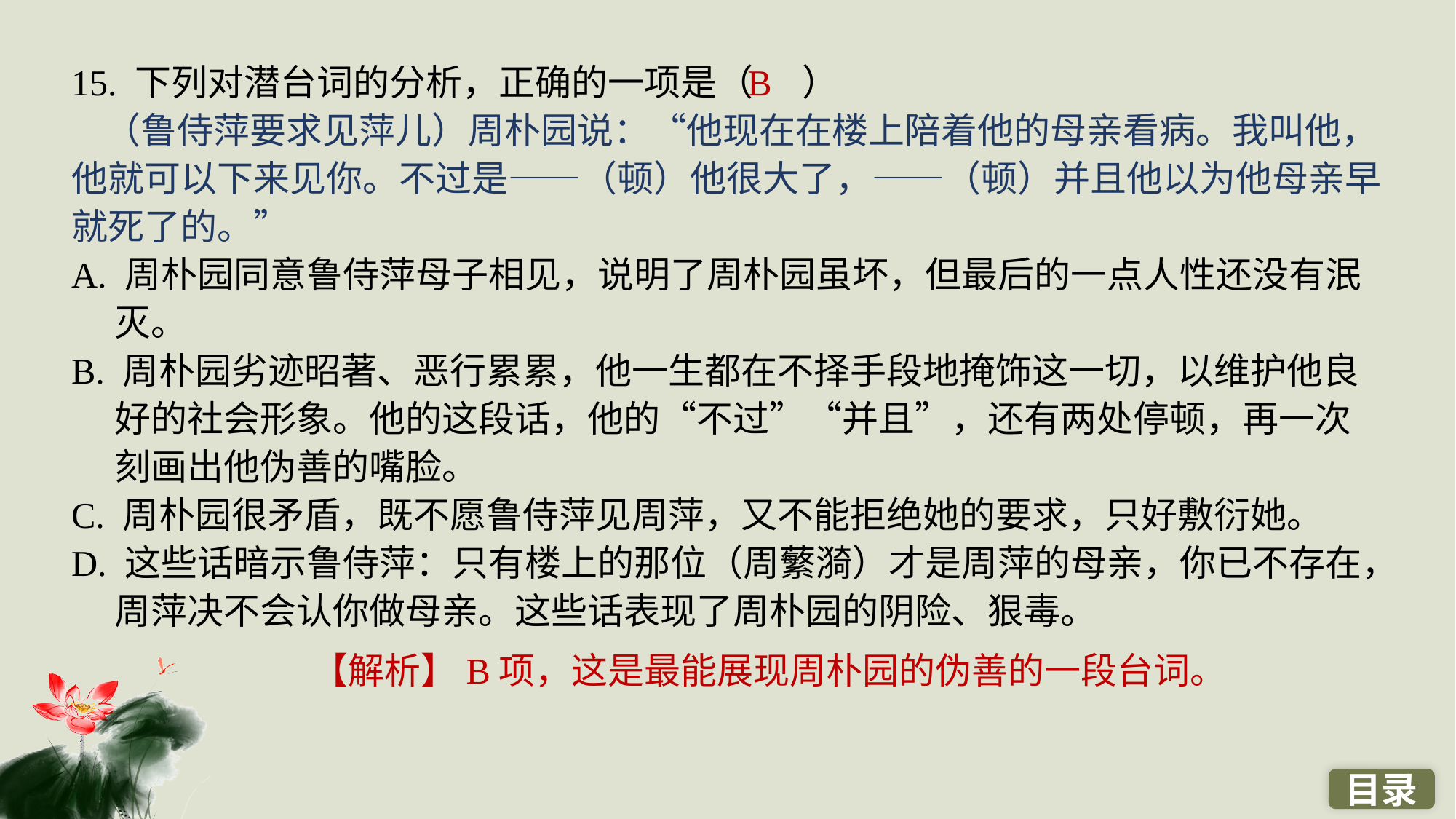

15. 下列对潜台词的分析，正确的一项是（      ）
   （鲁侍萍要求见萍儿）周朴园说：“他现在在楼上陪着他的母亲看病。我叫他，他就可以下来见你。不过是——（顿）他很大了，——（顿）并且他以为他母亲早就死了的。”
A. 周朴园同意鲁侍萍母子相见，说明了周朴园虽坏，但最后的一点人性还没有泯灭。
B. 周朴园劣迹昭著、恶行累累，他一生都在不择手段地掩饰这一切，以维护他良好的社会形象。他的这段话，他的“不过”“并且”，还有两处停顿，再一次刻画出他伪善的嘴脸。
C. 周朴园很矛盾，既不愿鲁侍萍见周萍，又不能拒绝她的要求，只好敷衍她。
D. 这些话暗示鲁侍萍：只有楼上的那位（周蘩漪）才是周萍的母亲，你已不存在，周萍决不会认你做母亲。这些话表现了周朴园的阴险、狠毒。
B
【解析】B项，这是最能展现周朴园的伪善的一段台词。